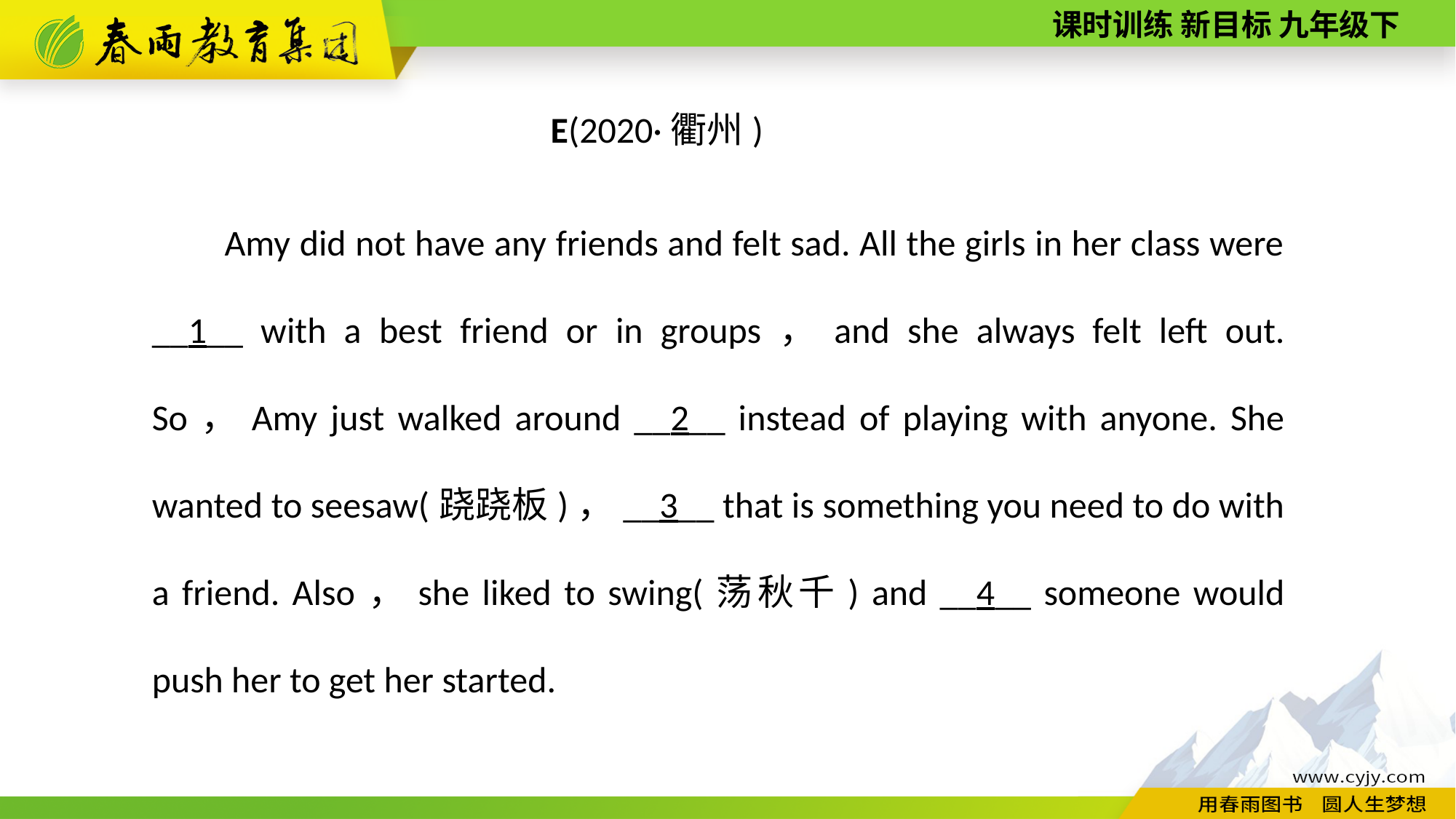

E(2020·衢州)
Amy did not have any friends and felt sad. All the girls in her class were __1__ with a best friend or in groups，and she always felt left out. So，Amy just walked around __2__ instead of playing with anyone. She wanted to seesaw(跷跷板)，__3__ that is something you need to do with a friend. Also，she liked to swing(荡秋千) and __4__ someone would push her to get her started.